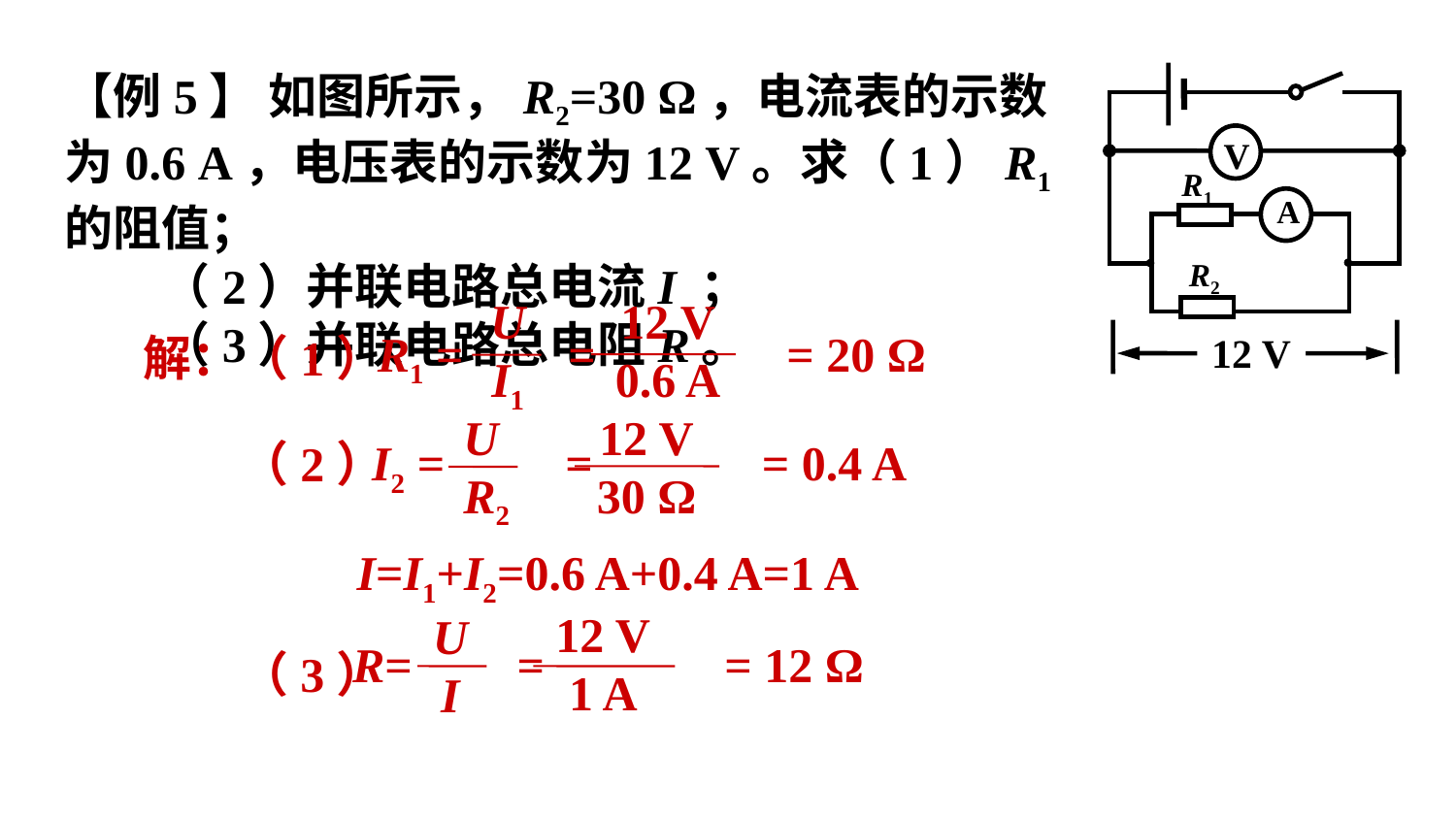

【例5】 如图所示，R2=30 Ω，电流表的示数为0.6 A，电压表的示数为12 V。求（1）R1的阻值；
　　（2）并联电路总电流I ；
　　（3）并联电路总电阻R。

V

R1
A

R2

U
I1
12 V
0.6 A
R1 =　   =　  　　= 20 Ω

解：（1）
　　（2）
             　I=I1+I2=0.6 A+0.4 A=1 A
　　（3）

12 V

U
R2
12 V
30 Ω
I2 =　　=　　　= 0.4 A

12 V
1 A
U
I
R=　   =　　　 = 12 Ω